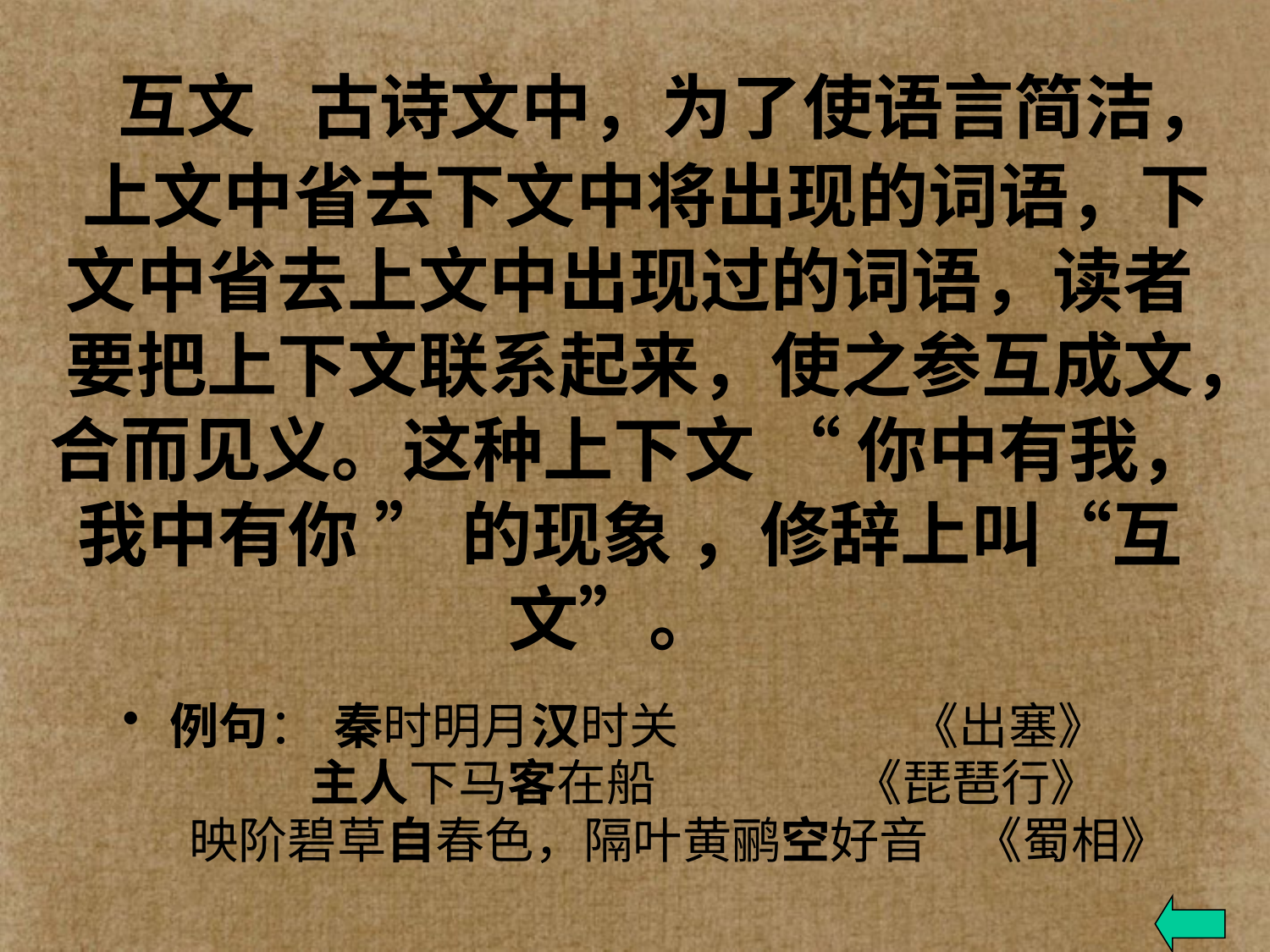

古诗文中，为了使语言简洁，
 上文中省去下文中将出现的词语，下文中省去上文中出现过的词语，读者要把上下文联系起来，使之参互成文，合而见义。这种上下文 “ 你中有我，我中有你 ” 的现象 ，修辞上叫“互文”。
互文
例句：  秦时明月汉时关                     《出塞》
                主人下马客在船                  《琵琶行》
     映阶碧草自春色，隔叶黄鹂空好音    《蜀相》